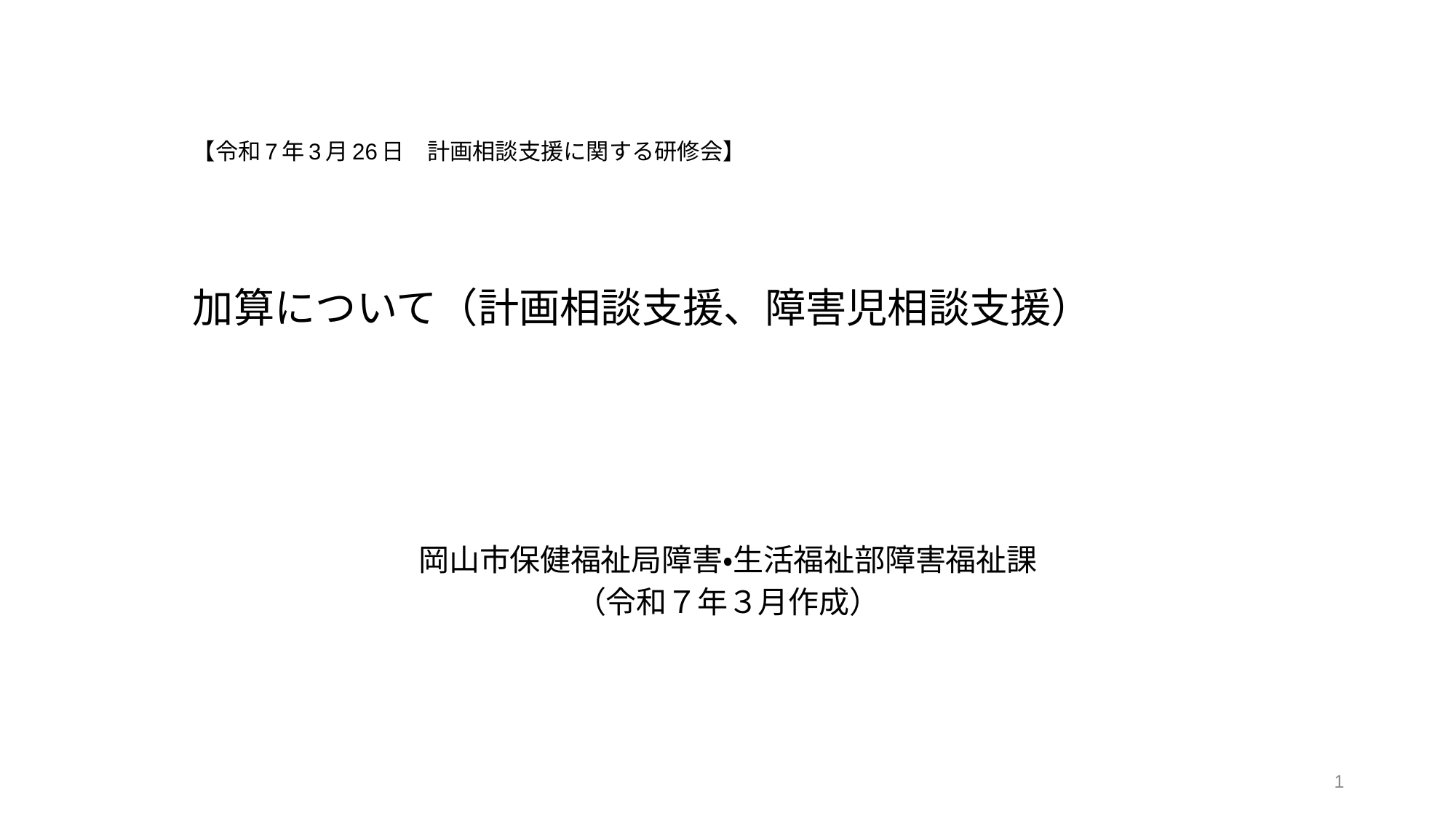

# 【令和7年3月26日　計画相談支援に関する研修会】 加算について（計画相談支援、障害児相談支援）

岡山市保健福祉局障害・生活福祉部障害福祉課
（令和７年３月作成）
1